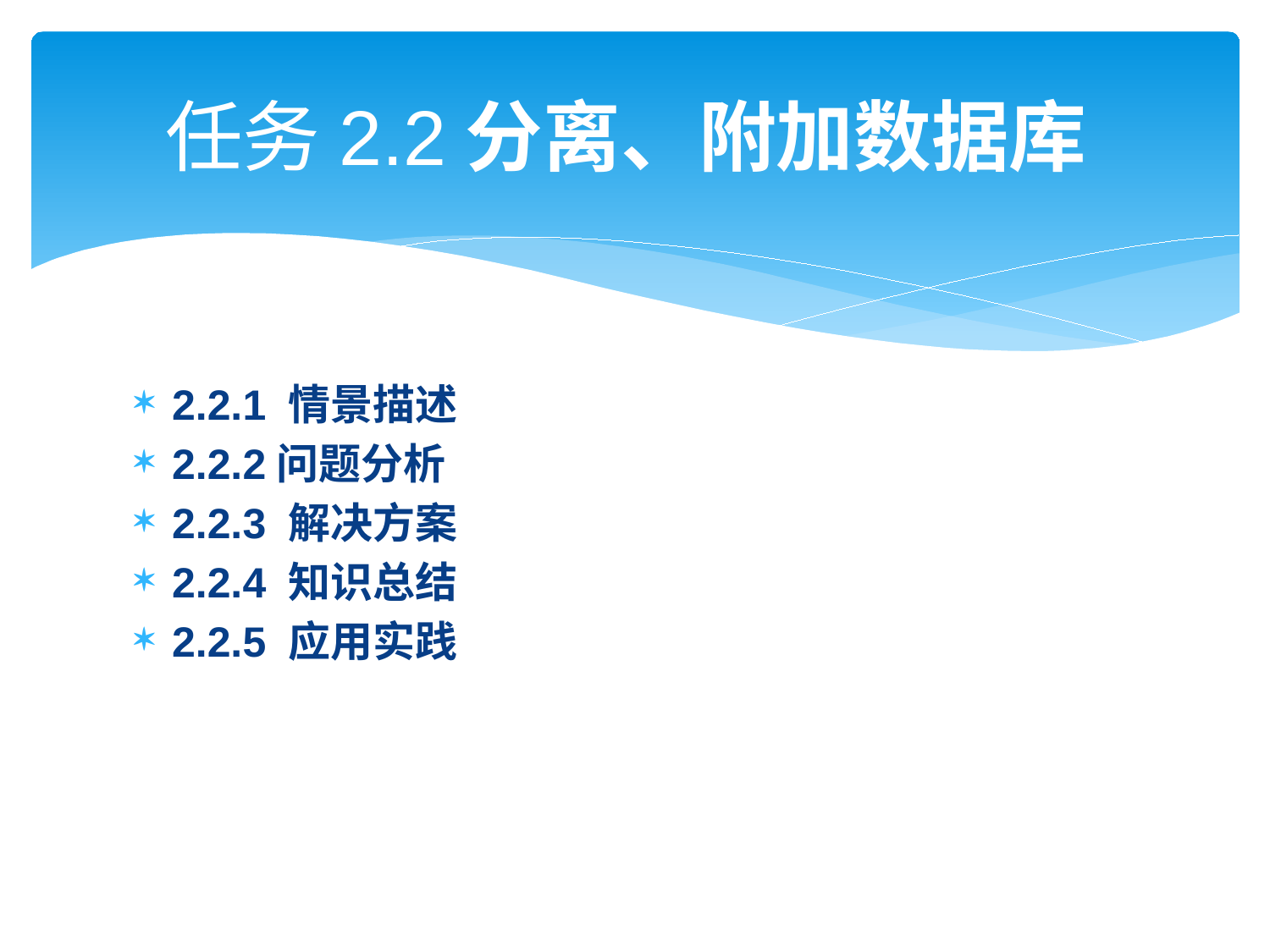

# 任务2.2分离、附加数据库
2.2.1 情景描述
2.2.2问题分析
2.2.3 解决方案
2.2.4 知识总结
2.2.5 应用实践